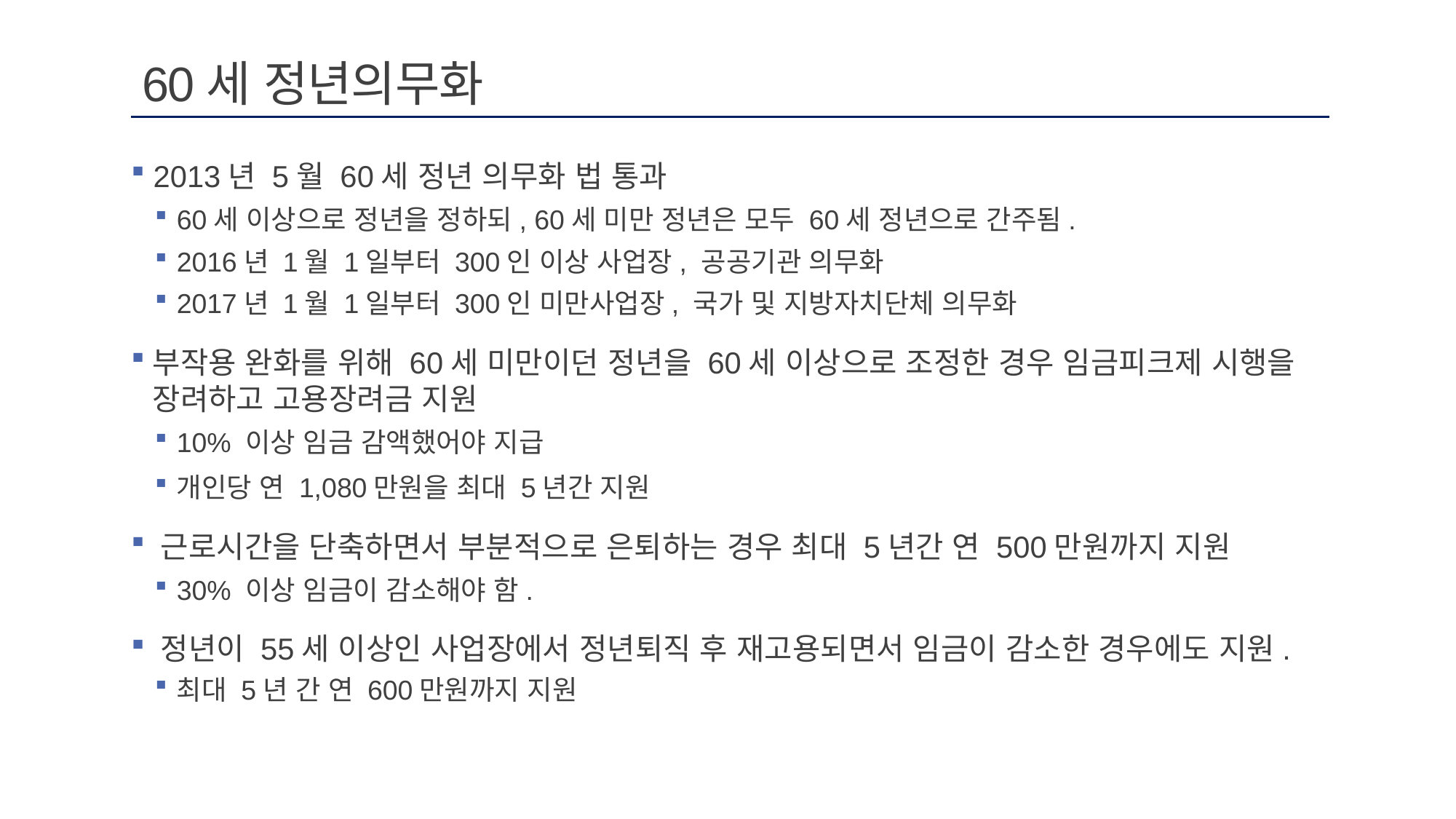

# 60세 정년의무화
 2013년 5월 60세 정년 의무화 법 통과
60세 이상으로 정년을 정하되, 60세 미만 정년은 모두 60세 정년으로 간주됨.
2016년 1월 1일부터 300인 이상 사업장, 공공기관 의무화
2017년 1월 1일부터 300인 미만사업장, 국가 및 지방자치단체 의무화
부작용 완화를 위해 60세 미만이던 정년을 60세 이상으로 조정한 경우 임금피크제 시행을    장려하고 고용장려금 지원
10% 이상 임금 감액했어야 지급
개인당 연 1,080만원을 최대 5년간 지원
 근로시간을 단축하면서 부분적으로 은퇴하는 경우 최대 5년간 연 500만원까지 지원
30% 이상 임금이 감소해야 함.
 정년이 55세 이상인 사업장에서 정년퇴직 후 재고용되면서 임금이 감소한 경우에도 지원.
최대 5년 간 연 600만원까지 지원